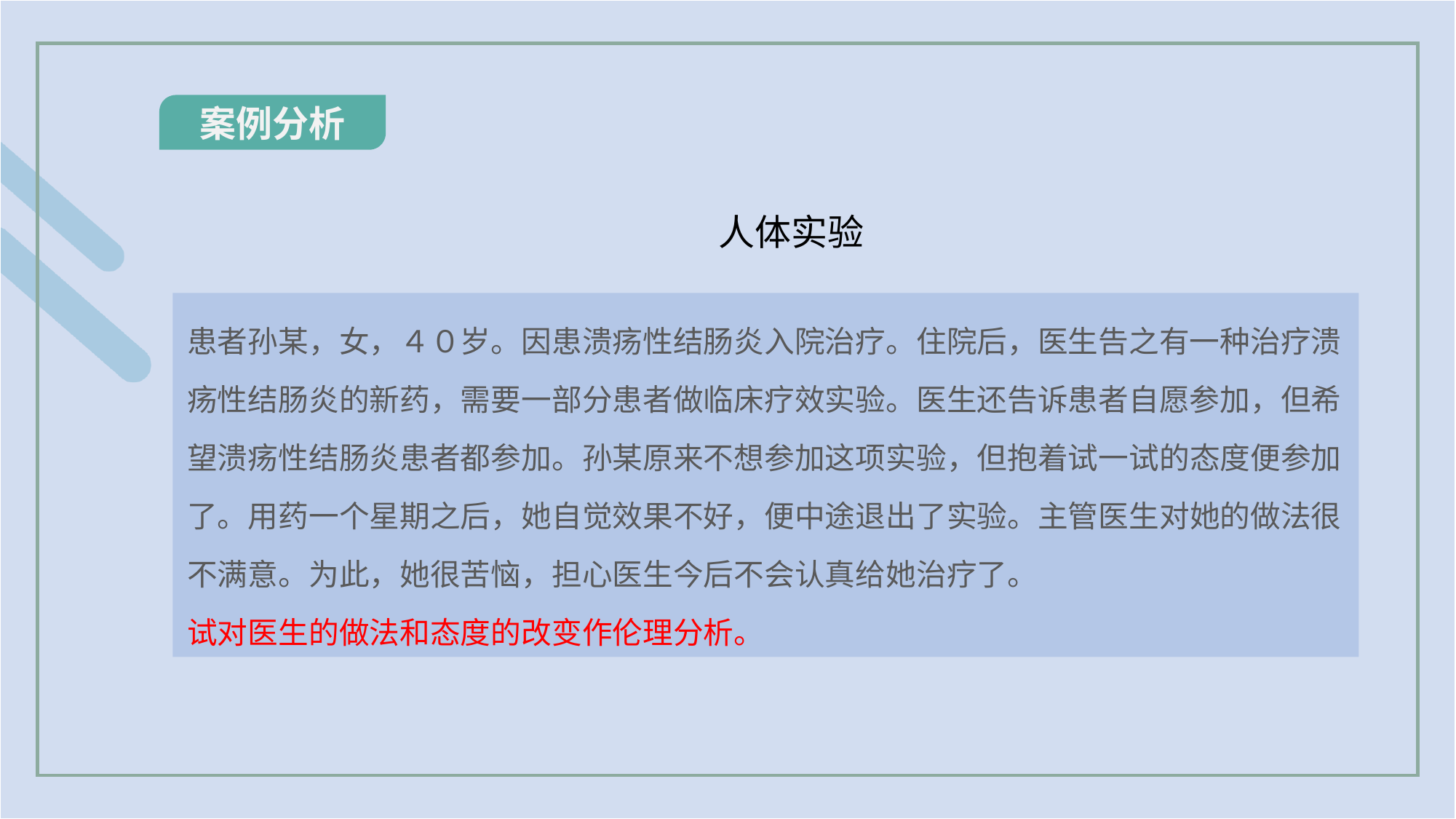

案例分析
人体实验
患者孙某，女，４０岁。因患溃疡性结肠炎入院治疗。住院后，医生告之有一种治疗溃疡性结肠炎的新药，需要一部分患者做临床疗效实验。医生还告诉患者自愿参加，但希望溃疡性结肠炎患者都参加。孙某原来不想参加这项实验，但抱着试一试的态度便参加了。用药一个星期之后，她自觉效果不好，便中途退出了实验。主管医生对她的做法很不满意。为此，她很苦恼，担心医生今后不会认真给她治疗了。
试对医生的做法和态度的改变作伦理分析。